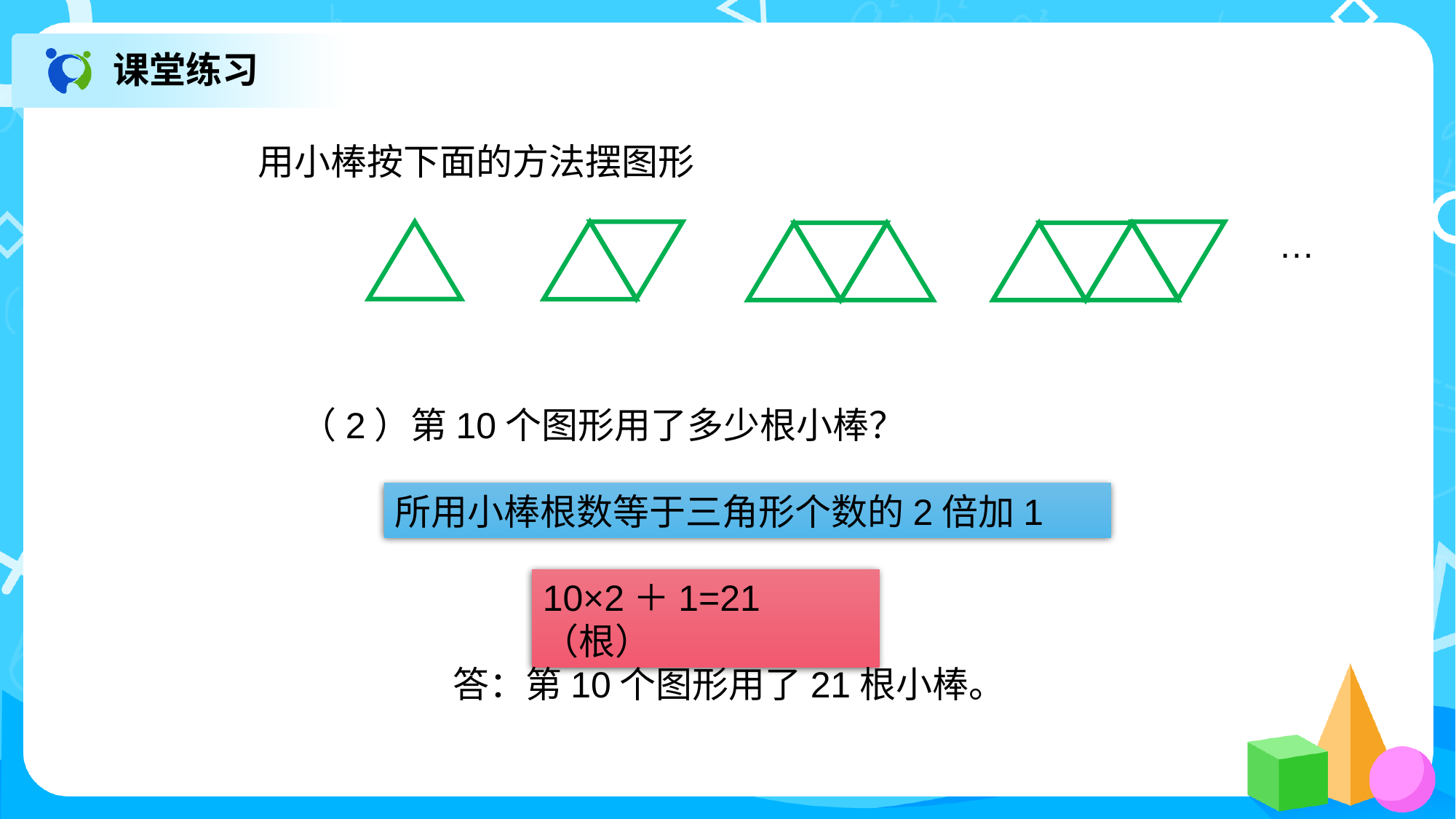

课堂练习
用小棒按下面的方法摆图形
…

（2）第10个图形用了多少根小棒？
所用小棒根数等于三角形个数的2倍加1
10×2＋1=21（根）
答：第10个图形用了21根小棒。